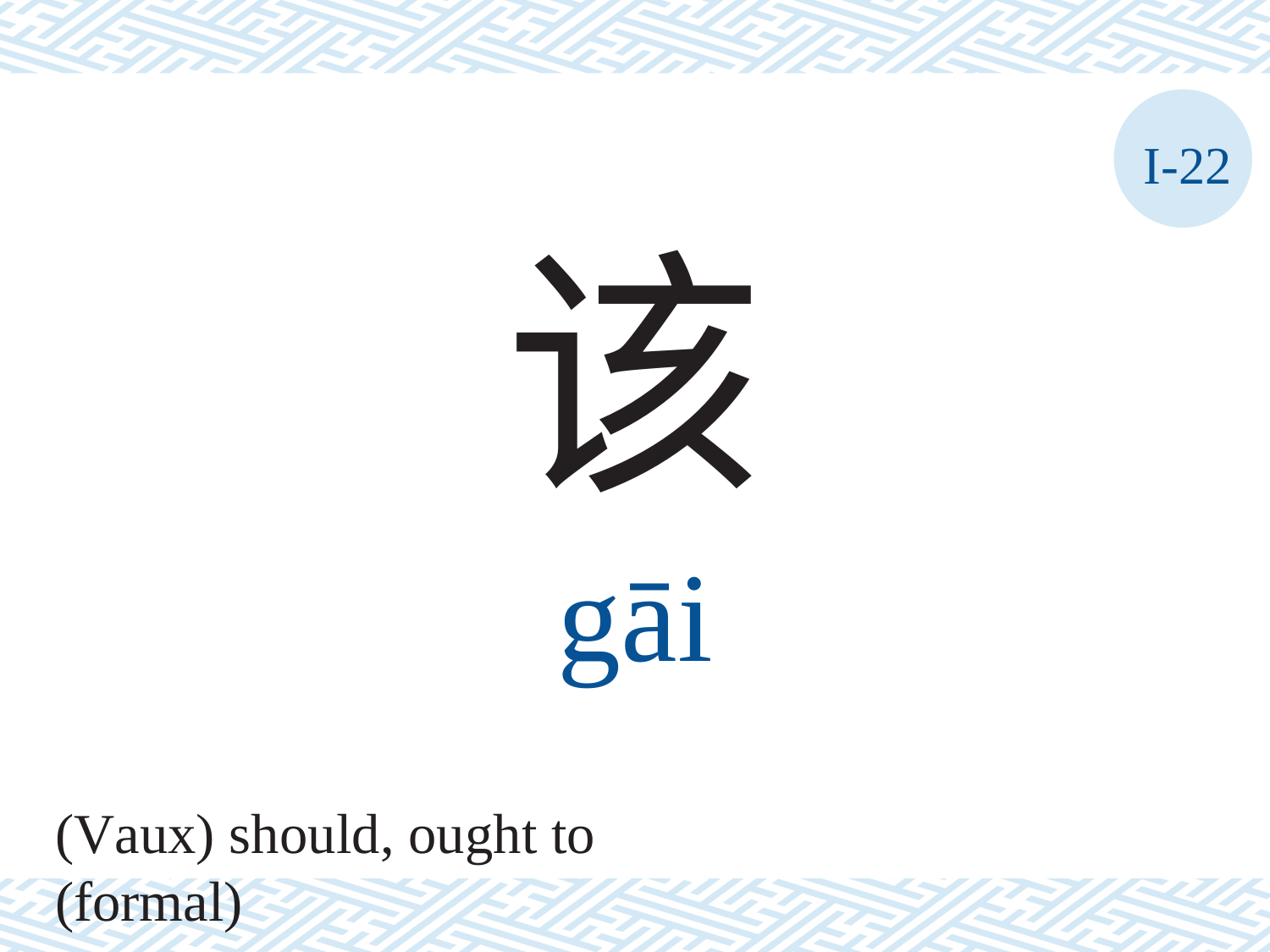

I-22
该
gāi
(Vaux) should, ought to (formal)